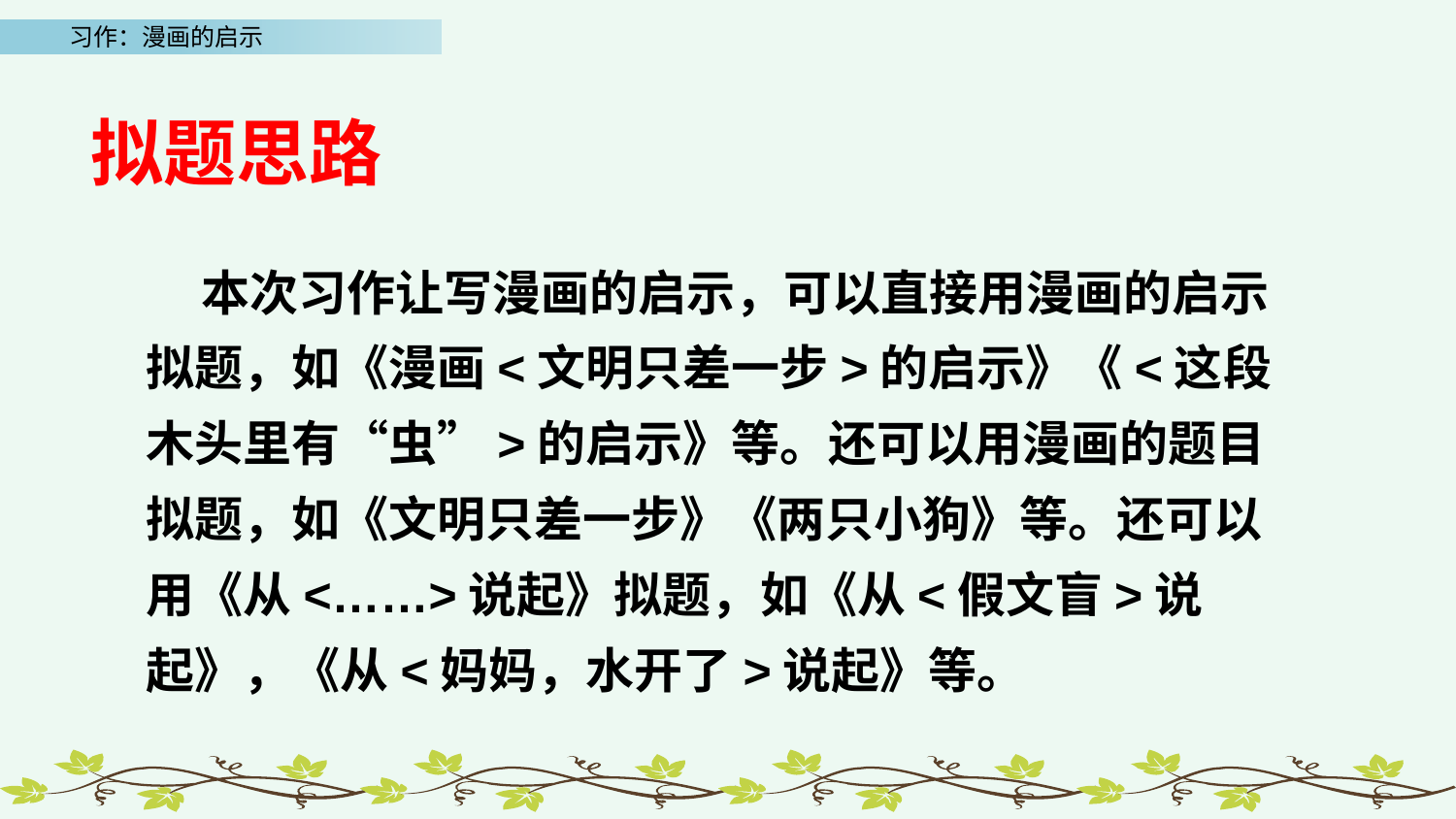

拟题思路
    本次习作让写漫画的启示，可以直接用漫画的启示拟题，如《漫画<文明只差一步>的启示》《<这段木头里有“虫”>的启示》等。还可以用漫画的题目拟题，如《文明只差一步》《两只小狗》等。还可以用《从<……>说起》拟题，如《从<假文盲>说起》，《从<妈妈，水开了>说起》等。